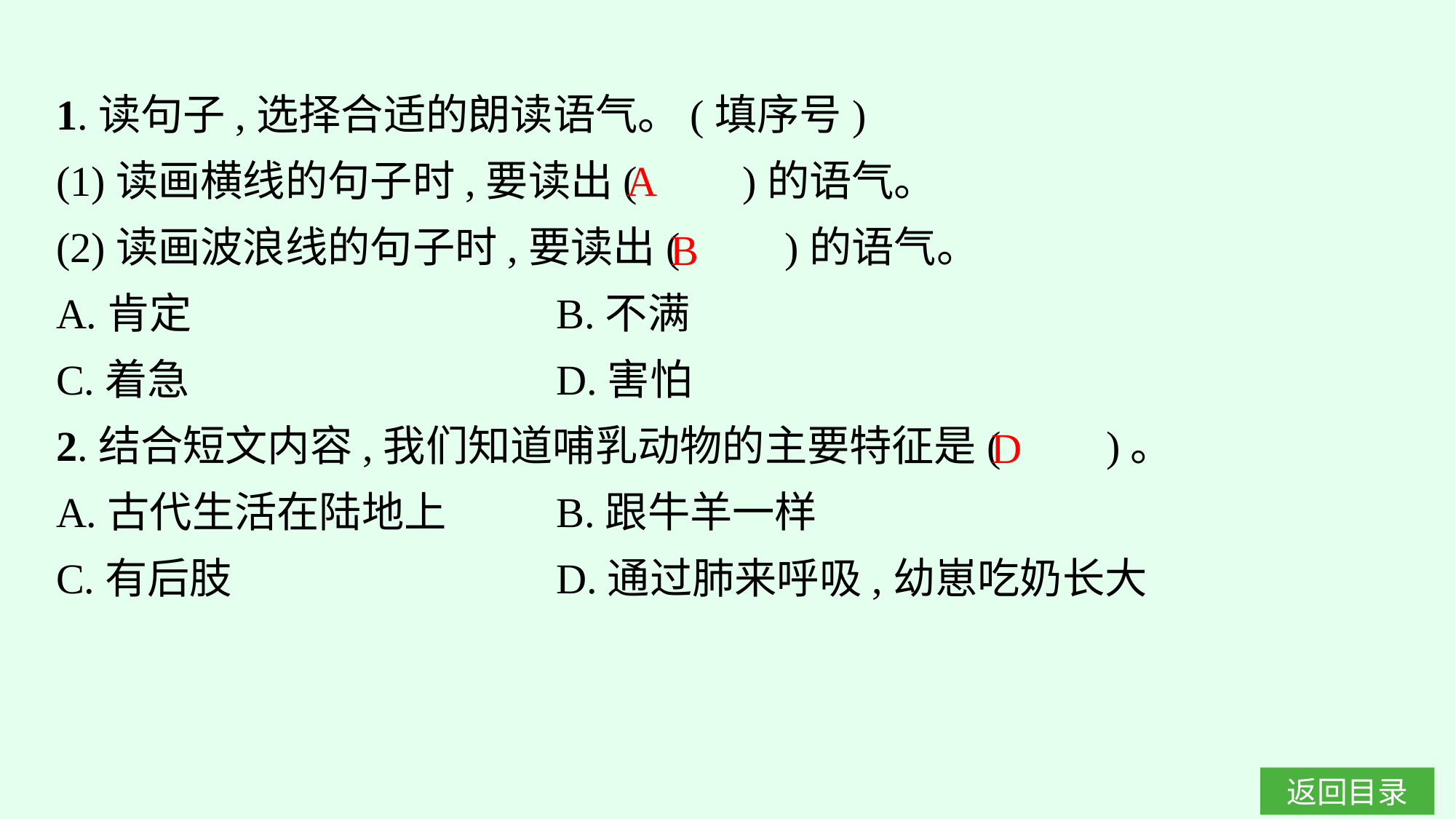

1.读句子,选择合适的朗读语气。(填序号)
(1)读画横线的句子时,要读出(　　)的语气。
(2)读画波浪线的句子时,要读出(　　)的语气。
A.肯定				B.不满
C.着急				D.害怕
2.结合短文内容,我们知道哺乳动物的主要特征是(　　)。
A.古代生活在陆地上	B.跟牛羊一样
C.有后肢			D.通过肺来呼吸,幼崽吃奶长大
A
B
D